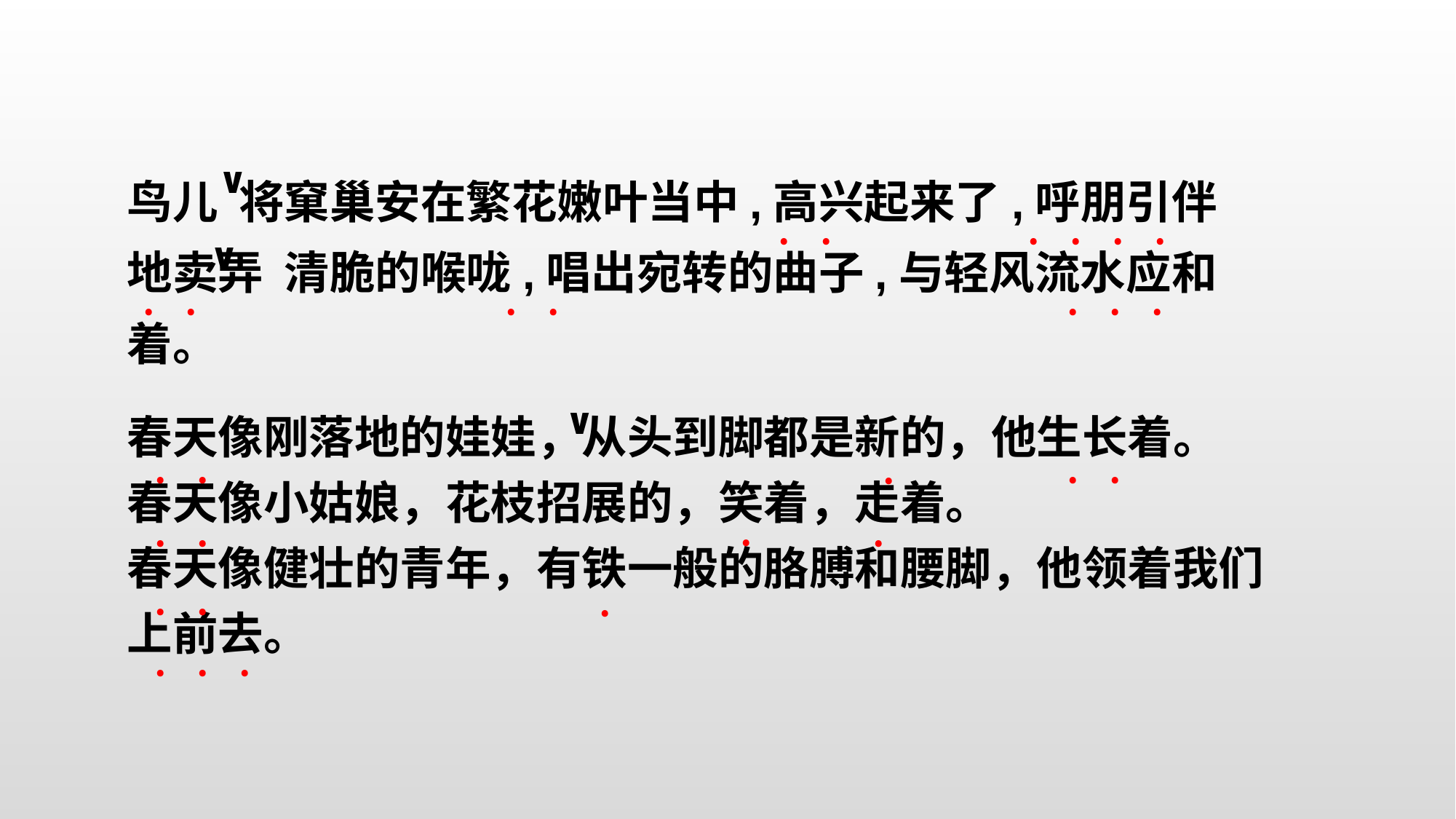

鸟儿  将窠巢安在繁花嫩叶当中,高兴起来了,呼朋引伴地卖弄  清脆的喉咙,唱出宛转的曲子,与轻风流水应和着。
∨
﹒﹒
﹒﹒﹒﹒
∨
﹒﹒
﹒﹒
﹒﹒﹒
春天像刚落地的娃娃，从头到脚都是新的，他生长着。
春天像小姑娘，花枝招展的，笑着，走着。
春天像健壮的青年，有铁一般的胳膊和腰脚，他领着我们上前去。
∨
﹒﹒
﹒﹒
﹒
﹒
﹒﹒
﹒
﹒﹒
﹒
﹒﹒﹒